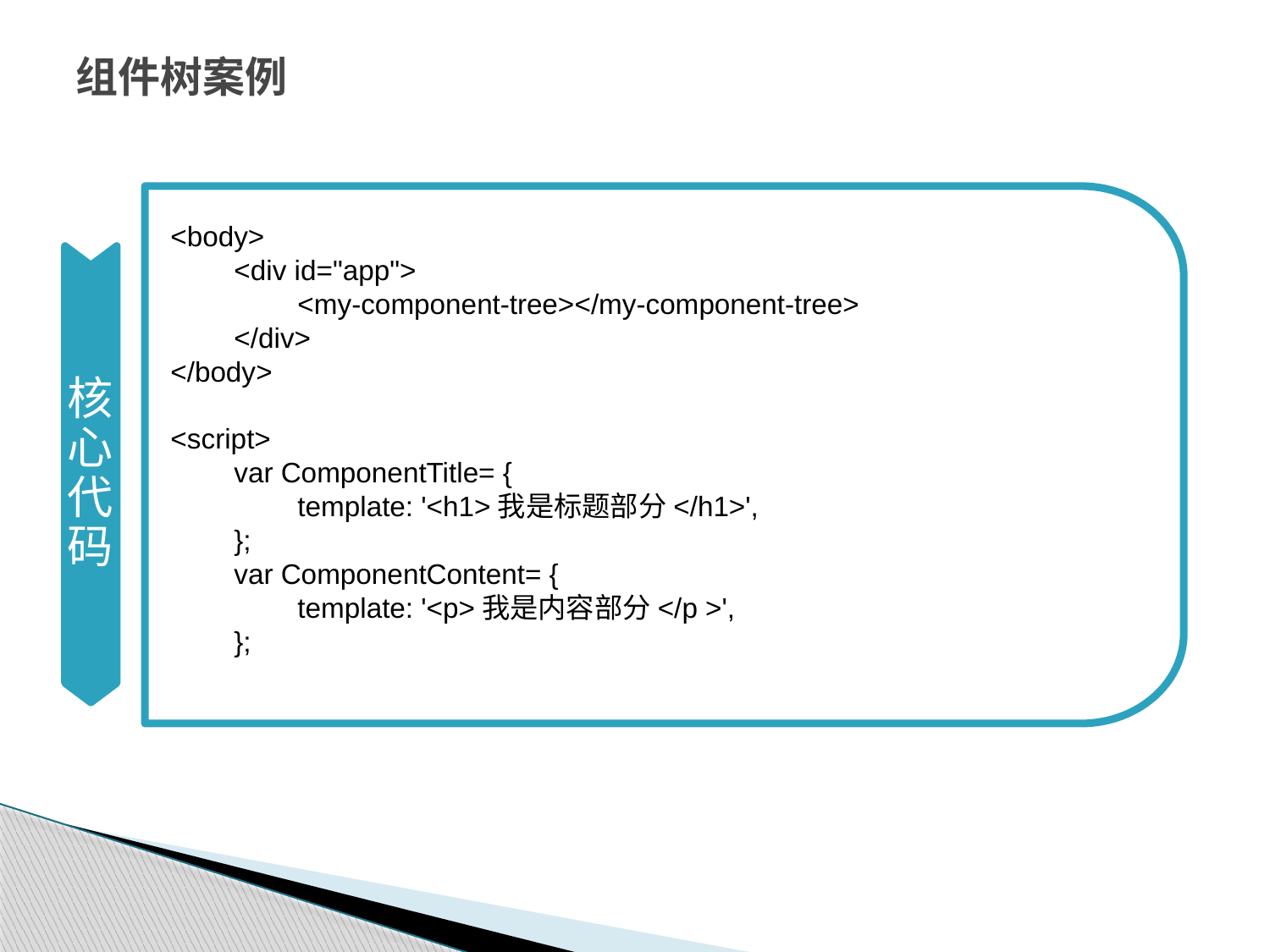

# 组件树案例
<body>
<div id="app">
<my-component-tree></my-component-tree>
</div>
</body>

<script>
var ComponentTitle= {
template: '<h1>我是标题部分</h1>',
};
var ComponentContent= {
template: '<p>我是内容部分</p >',
};

核心代码